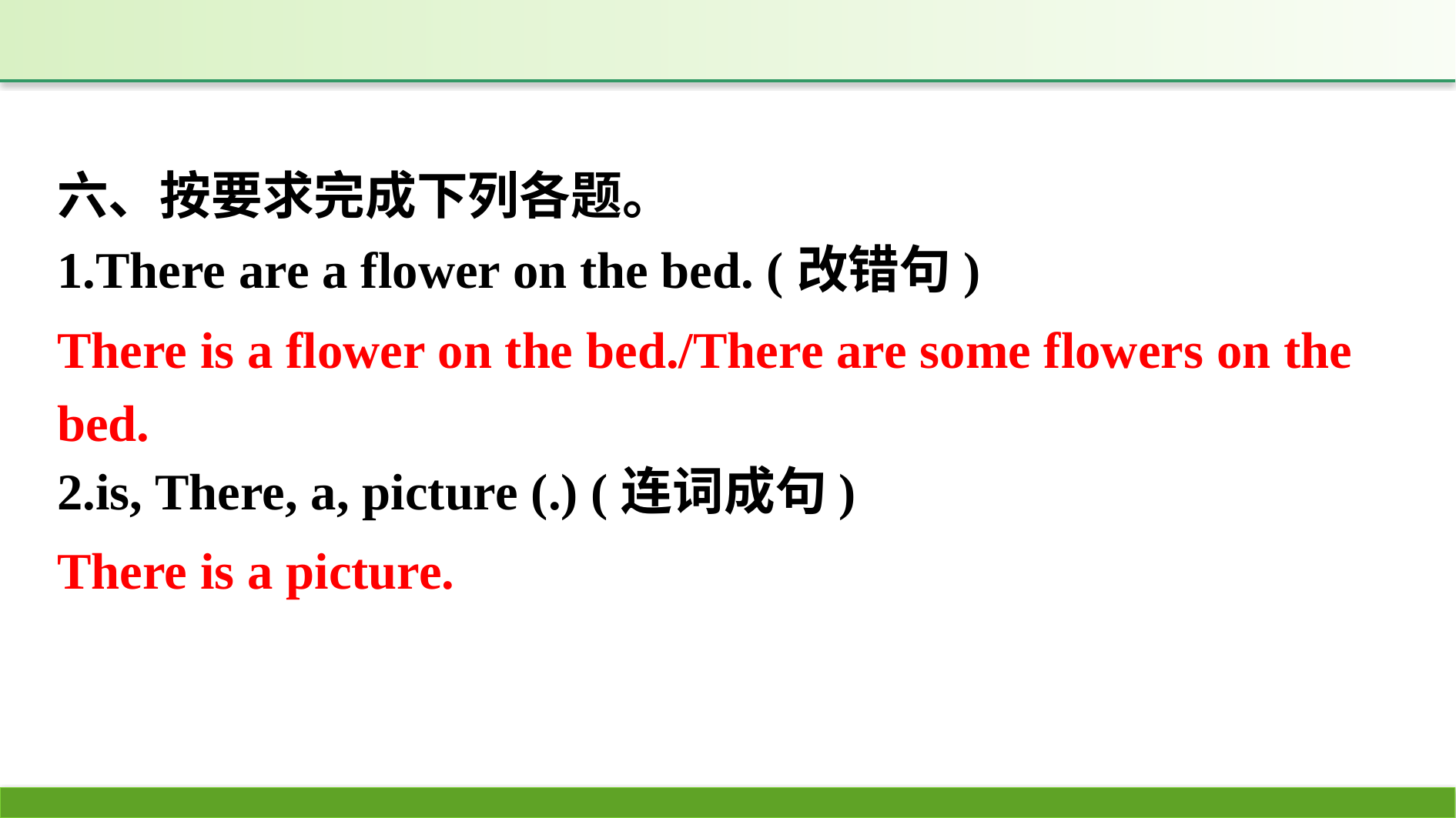

六、按要求完成下列各题。
1.There are a flower on the bed. (改错句)

2.is, There, a, picture (.) (连词成句)
There is a flower on the bed./There are some flowers on the bed.

There is a picture.